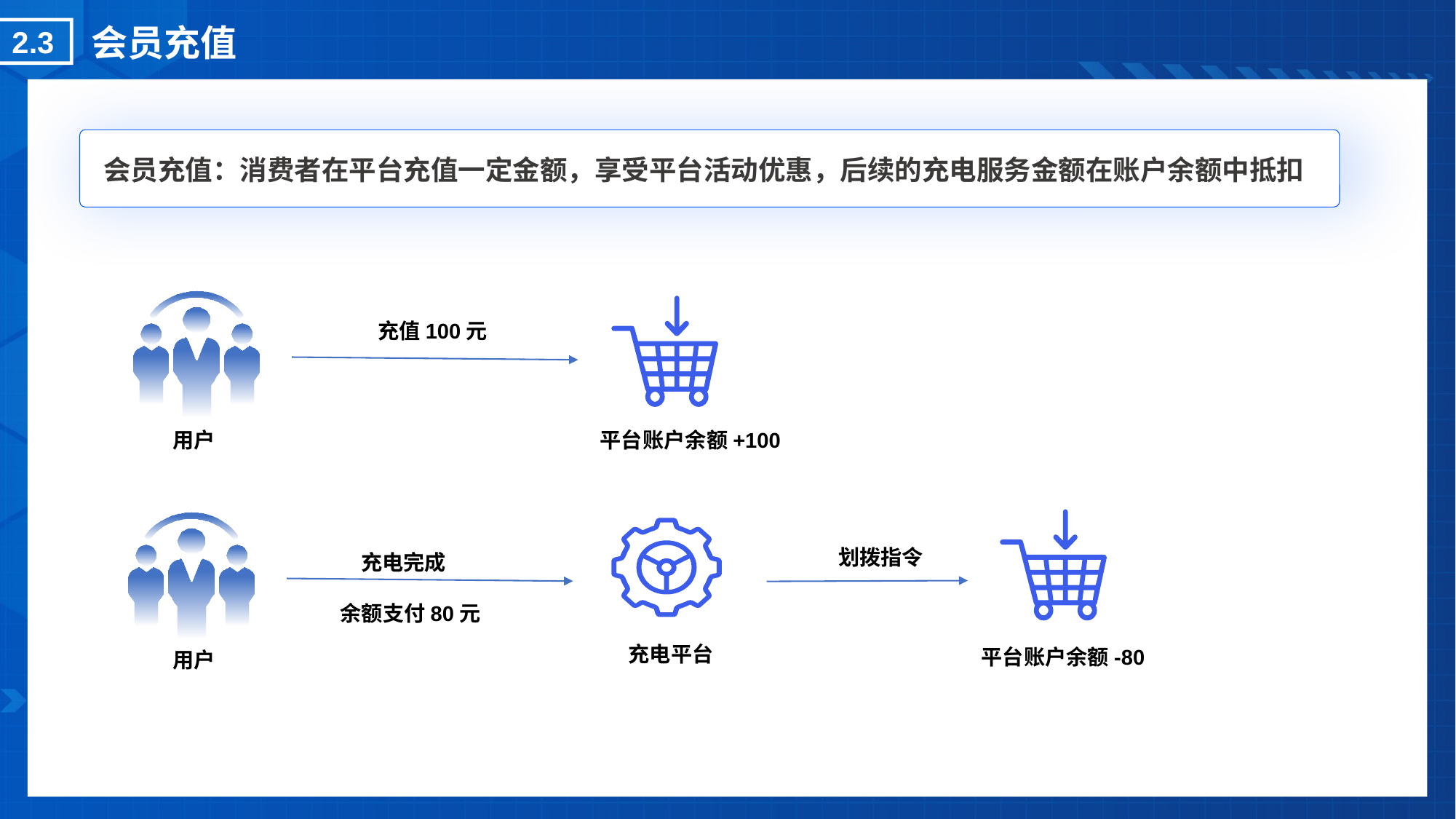

会员充值
2.3

会员充值：消费者在平台充值一定金额，享受平台活动优惠，后续的充电服务金额在账户余额中抵扣

充值100元

用户
平台账户余额+100

余额支付80元
用户

划拨指令
充电平台
平台账户余额-80
充电完成